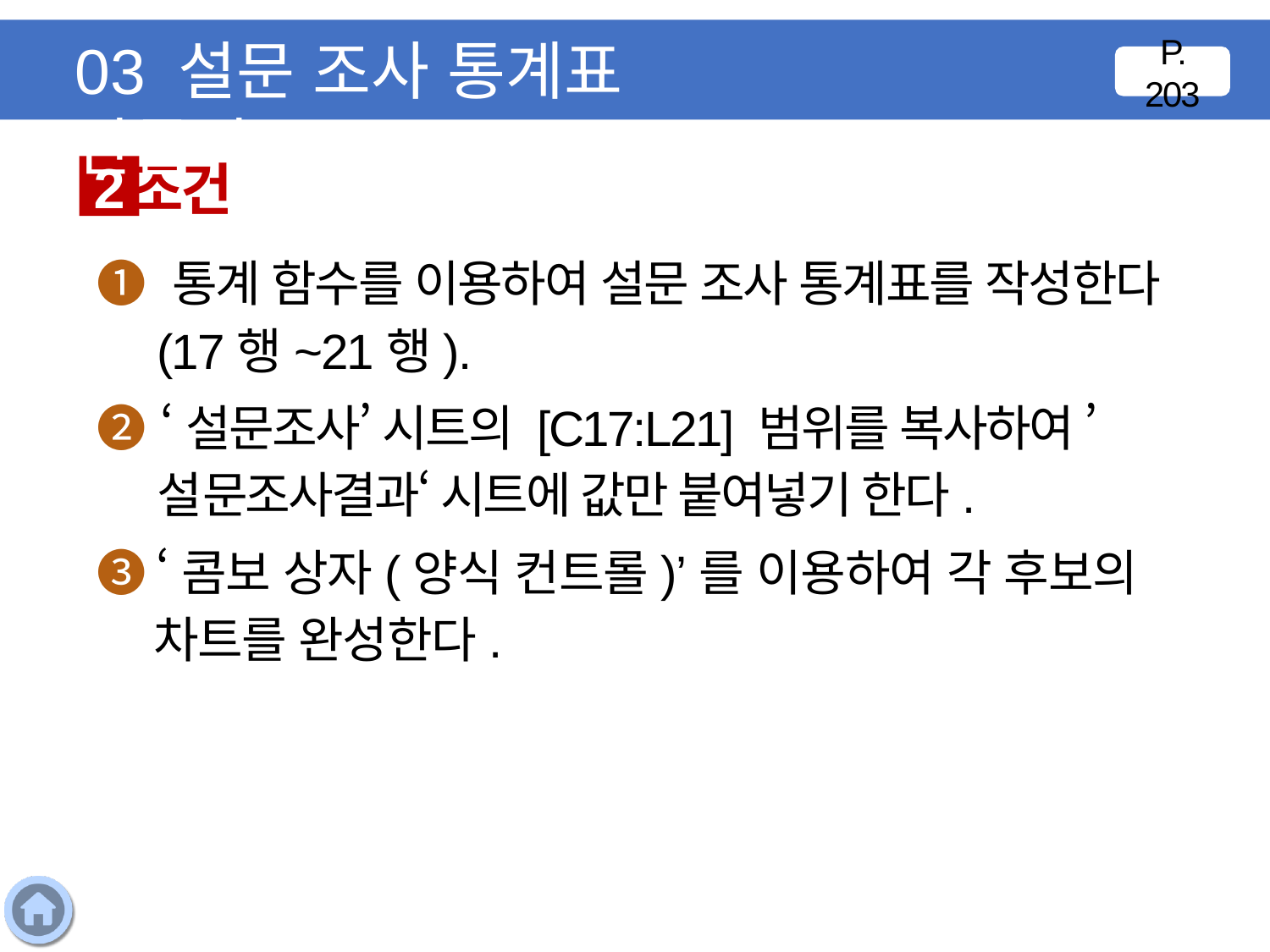

03 설문 조사 통계표 만들기
P. 203
조건
2
❶ 통계 함수를 이용하여 설문 조사 통계표를 작성한다(17행~21행).
❷ ‘설문조사’ 시트의 [C17:L21] 범위를 복사하여 ’설문조사결과‘ 시트에 값만 붙여넣기 한다.
❸ ‘콤보 상자(양식 컨트롤)’를 이용하여 각 후보의 차트를 완성한다.